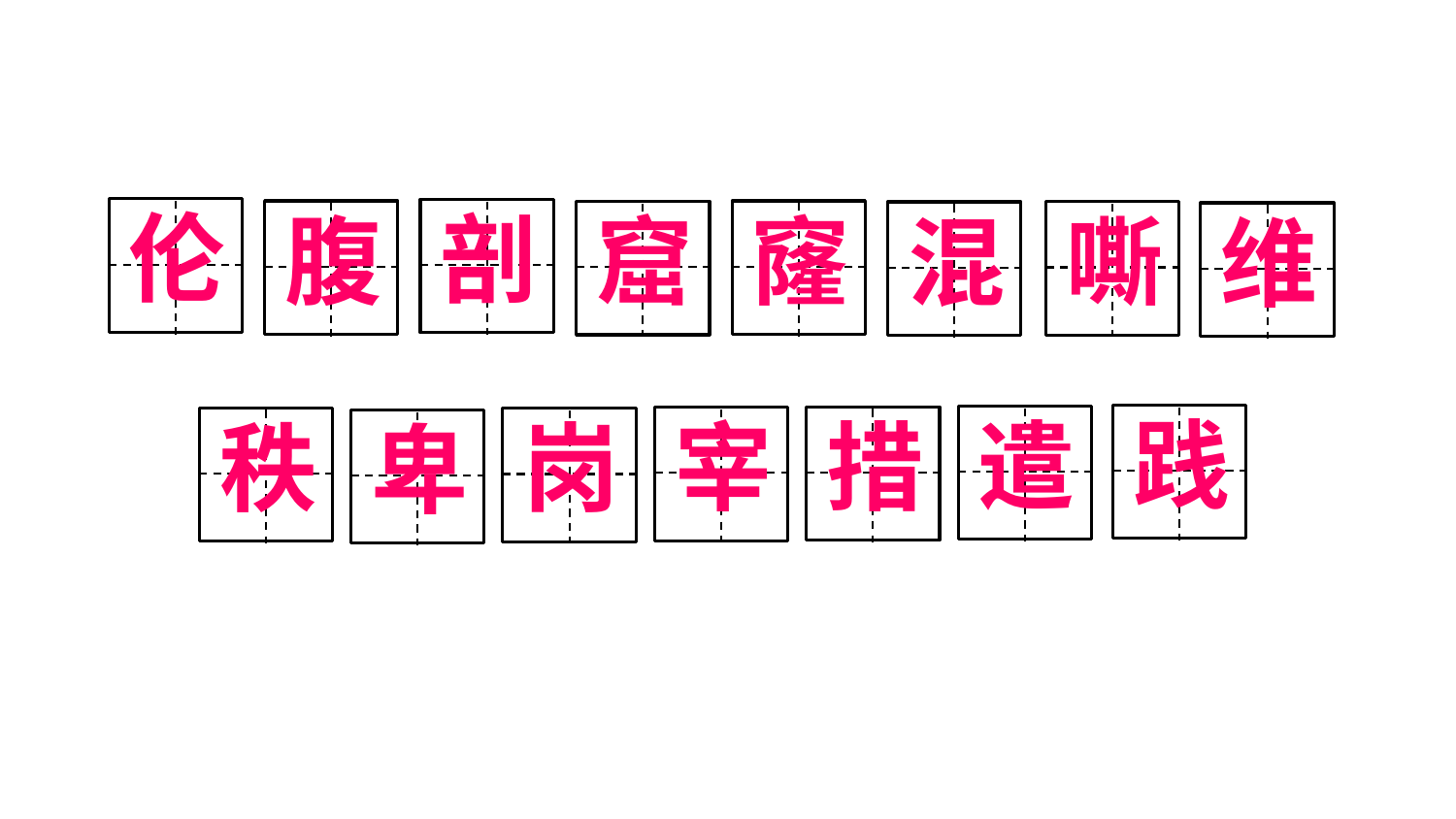

伦
剖
腹
窿
窟
嘶
混
维

践
遣
措
宰
秩
岗
卑